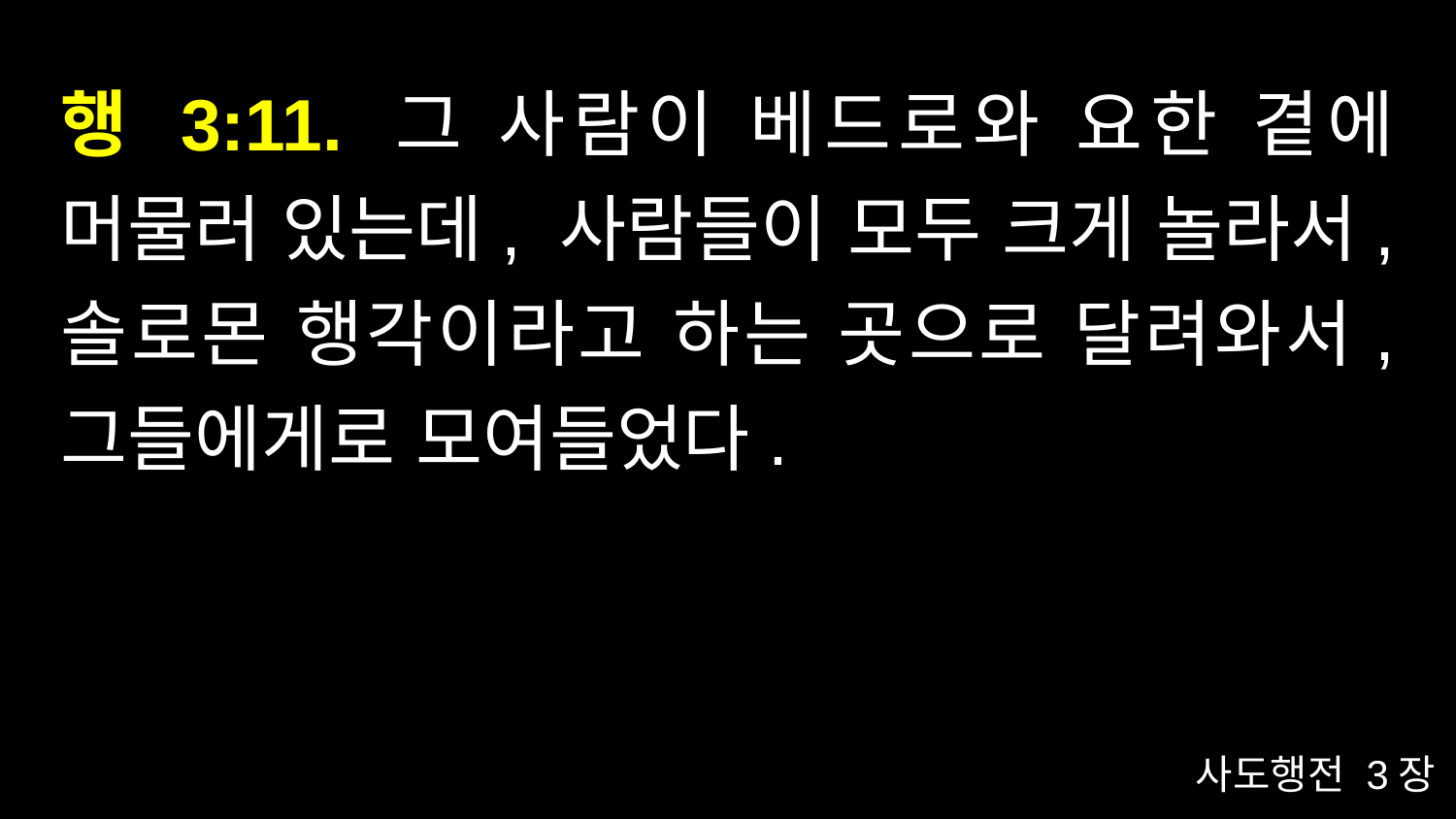

# 행 3:11. 그 사람이 베드로와 요한 곁에 머물러 있는데, 사람들이 모두 크게 놀라서, 솔로몬 행각이라고 하는 곳으로 달려와서, 그들에게로 모여들었다.
사도행전 3장